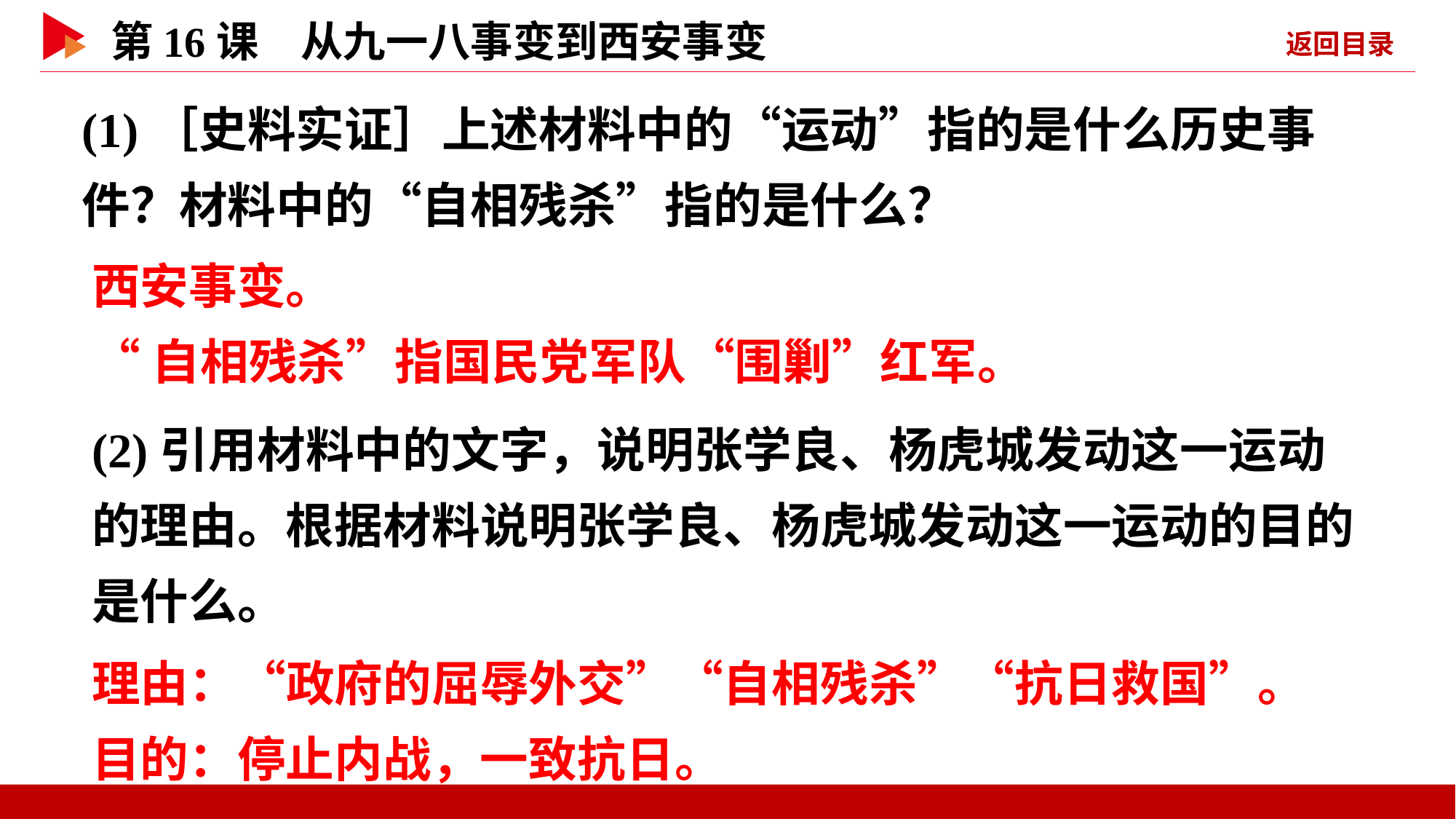

(1)［史料实证］上述材料中的“运动”指的是什么历史事件？材料中的“自相残杀”指的是什么？
西安事变。
“自相残杀”指国民党军队“围剿”红军。
(2)引用材料中的文字，说明张学良、杨虎城发动这一运动的理由。根据材料说明张学良、杨虎城发动这一运动的目的是什么。
理由：“政府的屈辱外交”“自相残杀”“抗日救国”。
目的：停止内战，一致抗日。